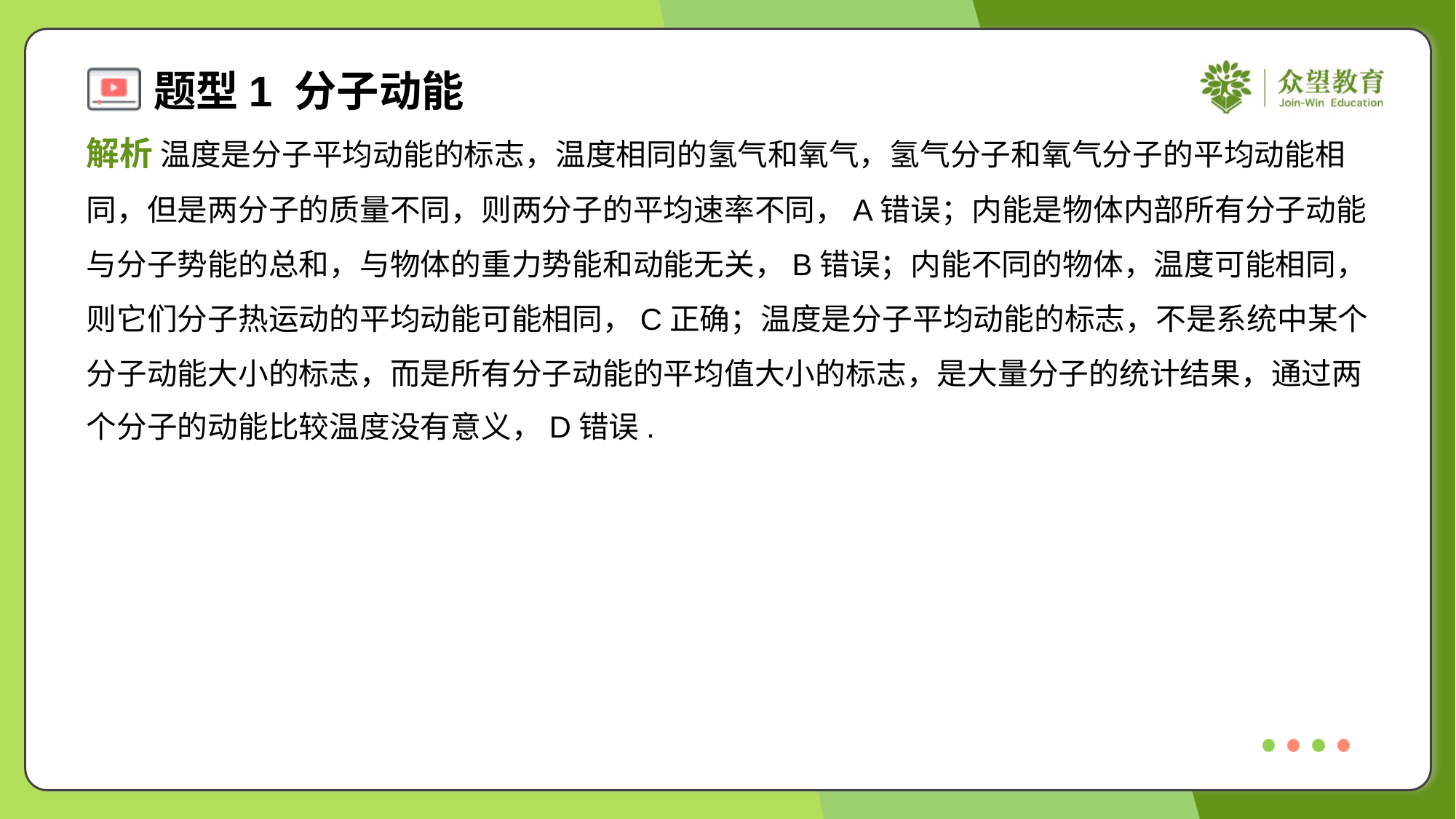

解析 温度是分子平均动能的标志，温度相同的氢气和氧气，氢气分子和氧气分子的平均动能相
同，但是两分子的质量不同，则两分子的平均速率不同，A错误；内能是物体内部所有分子动能
与分子势能的总和，与物体的重力势能和动能无关，B错误；内能不同的物体，温度可能相同，
则它们分子热运动的平均动能可能相同，C正确；温度是分子平均动能的标志，不是系统中某个
分子动能大小的标志，而是所有分子动能的平均值大小的标志，是大量分子的统计结果，通过两
个分子的动能比较温度没有意义，D错误.